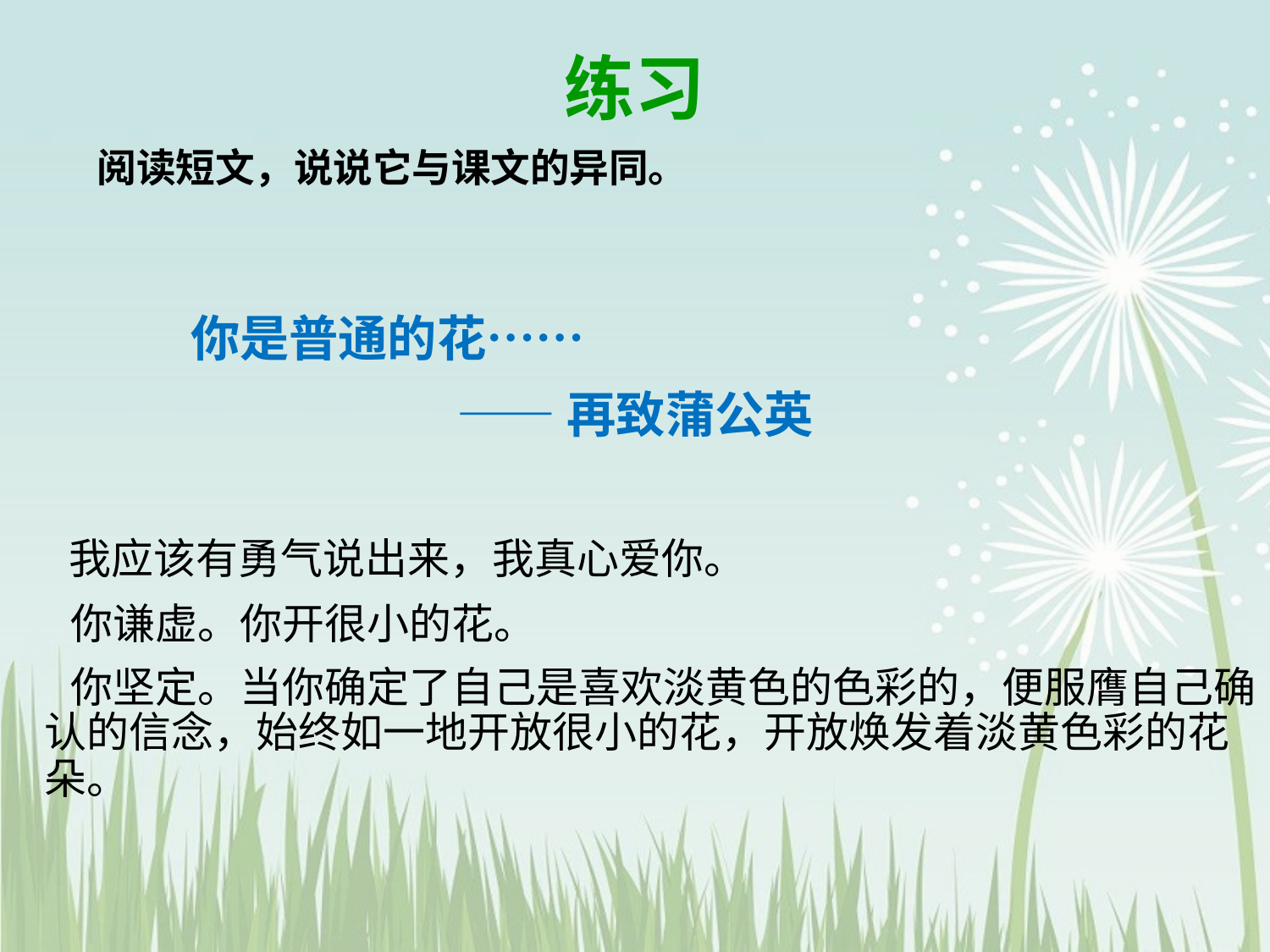

你是普通的花……
——再致蒲公英

    我应该有勇气说出来，我真心爱你。
     你谦虚。你开很小的花。
     你坚定。当你确定了自己是喜欢淡黄色的色彩的，便服膺自己确认的信念，始终如一地开放很小的花，开放焕发着淡黄色彩的花朵。
练习

阅读短文，说说它与课文的异同。